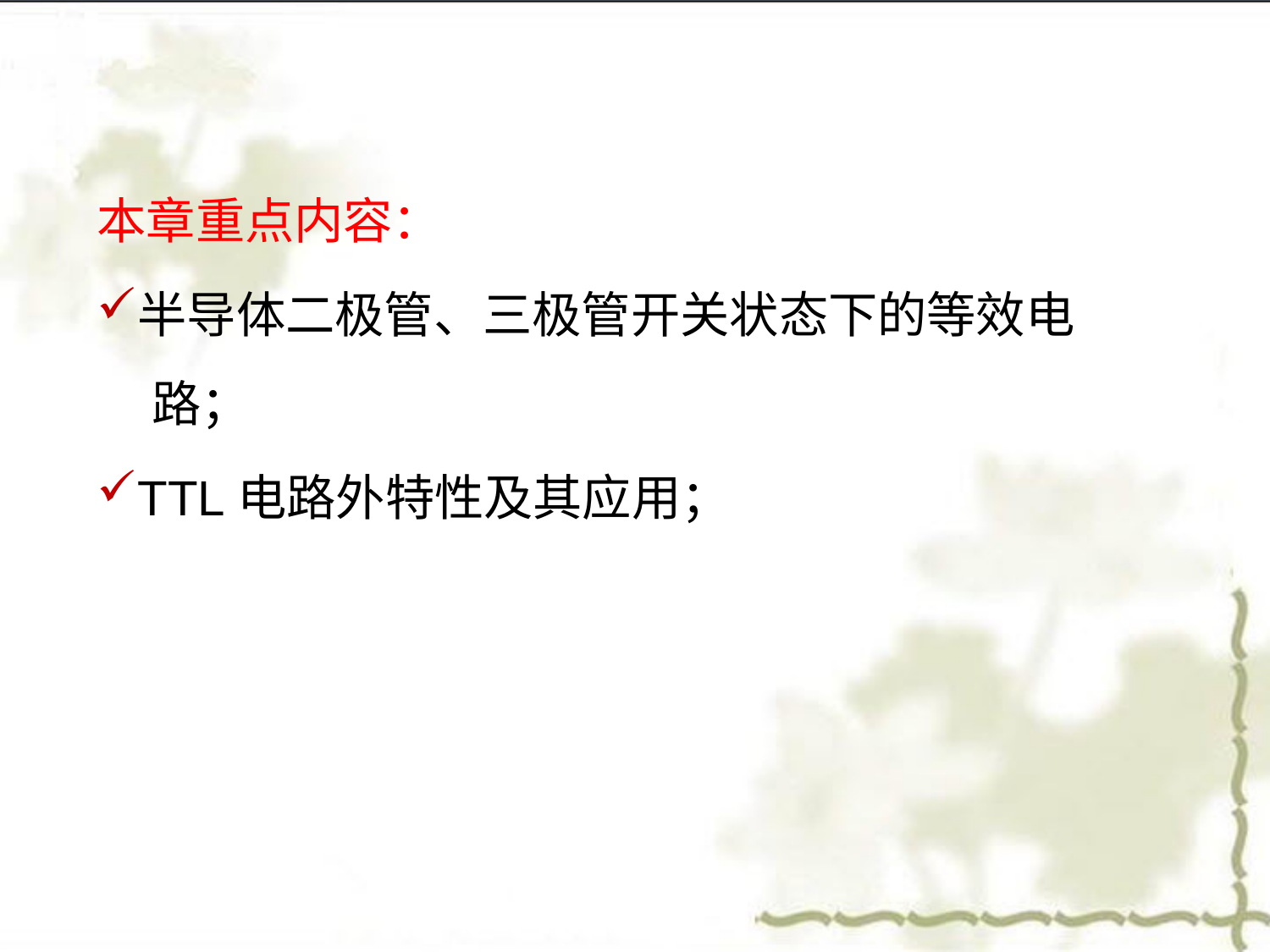

本章重点内容：
半导体二极管、三极管开关状态下的等效电         路；
TTL电路外特性及其应用；